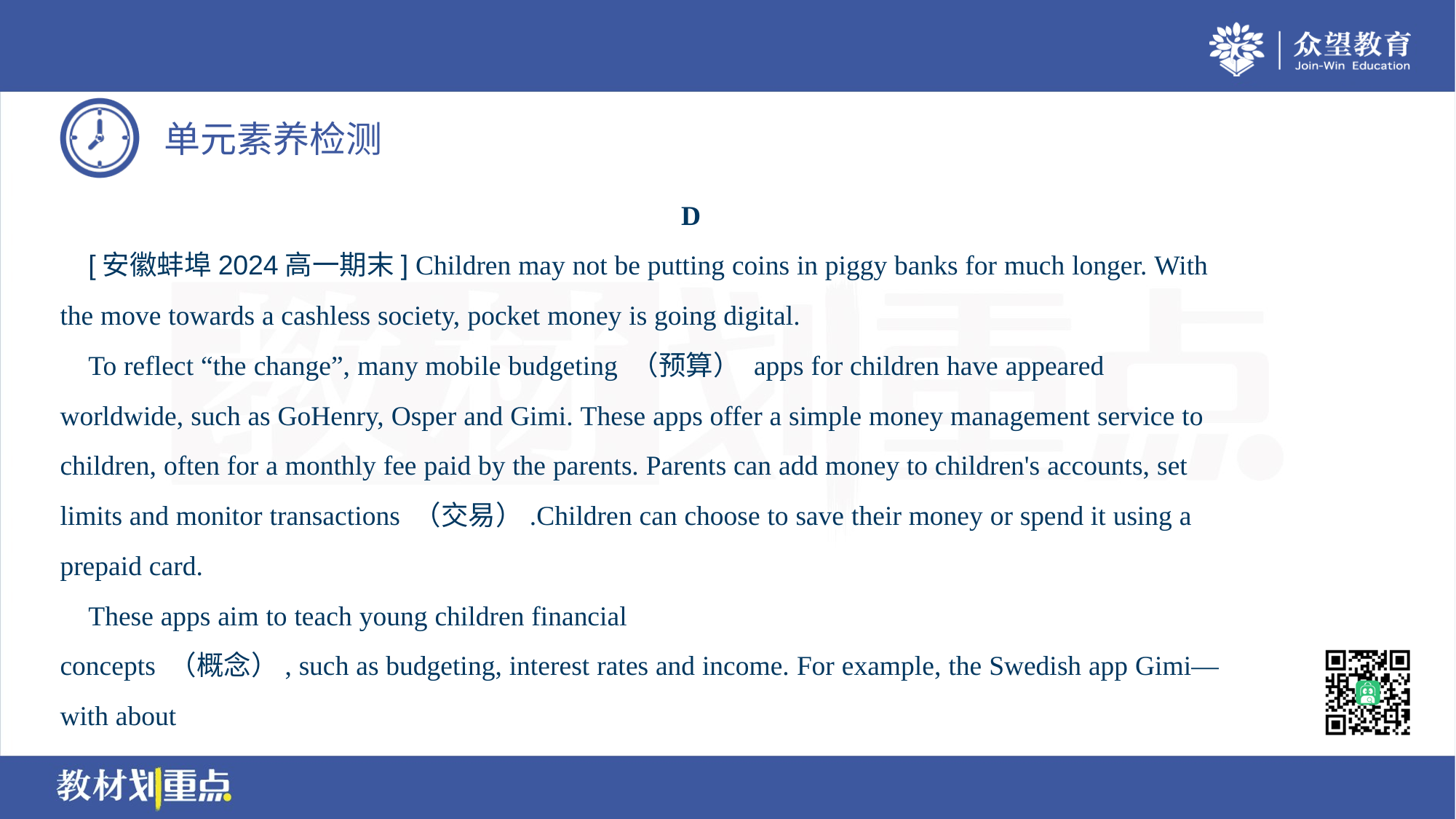

D
    [安徽蚌埠2024高一期末] Children may not be putting coins in piggy banks for much longer. With
the move towards a cashless society, pocket money is going digital.
    To reflect “the change”, many mobile budgeting （预算） apps for children have appeared
worldwide, such as GoHenry, Osper and Gimi. These apps offer a simple money management service to
children, often for a monthly fee paid by the parents. Parents can add money to children's accounts, set
limits and monitor transactions （交易）.Children can choose to save their money or spend it using a
prepaid card.
    These apps aim to teach young children financial
concepts （概念）, such as budgeting, interest rates and income. For example, the Swedish app Gimi—
with about